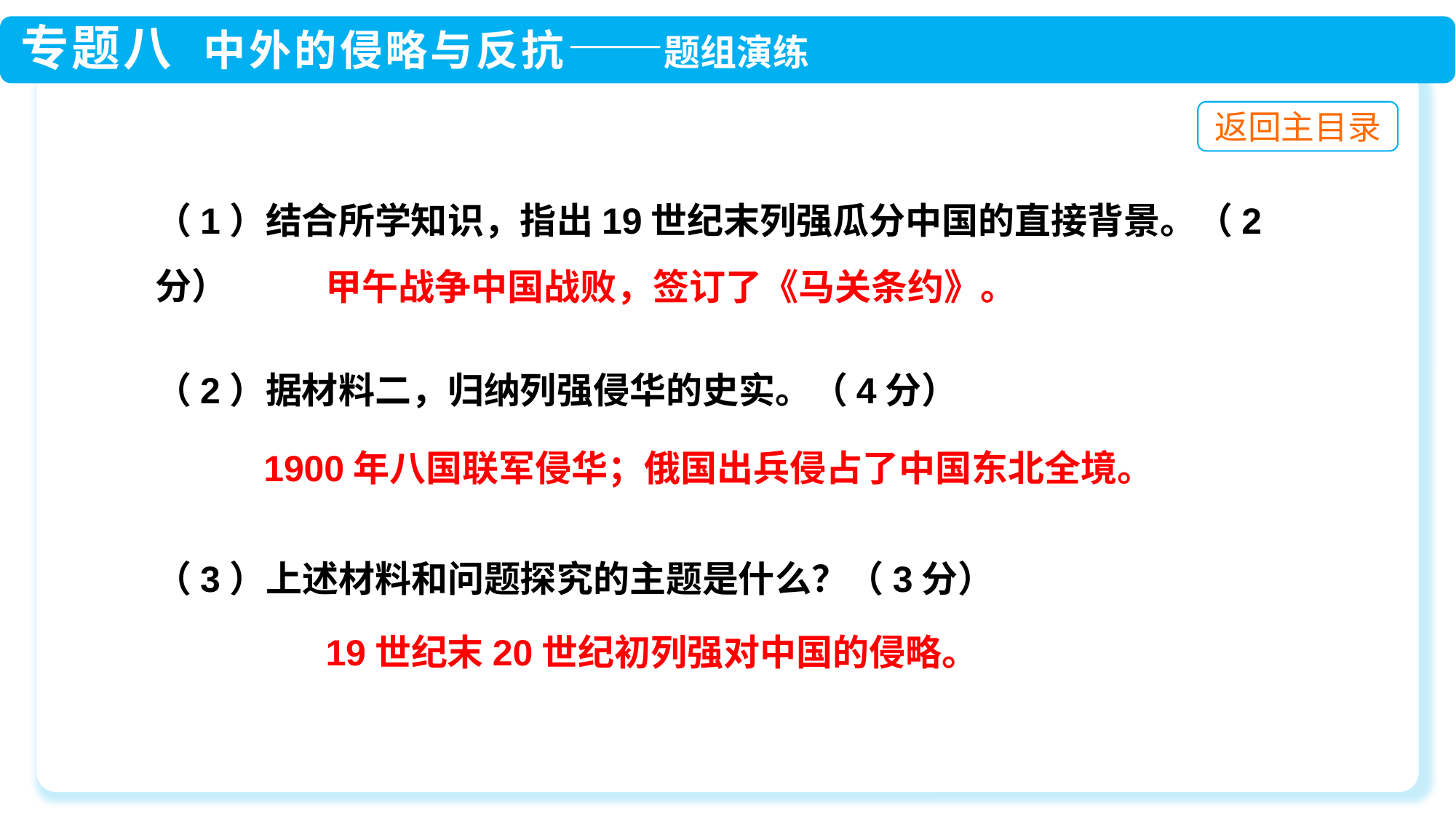

（1）结合所学知识，指出19世纪末列强瓜分中国的直接背景。（2分）
甲午战争中国战败，签订了《马关条约》。
（2）据材料二，归纳列强侵华的史实。（4分）
1900年八国联军侵华；俄国出兵侵占了中国东北全境。
（3）上述材料和问题探究的主题是什么？（3分）
19世纪末20世纪初列强对中国的侵略。